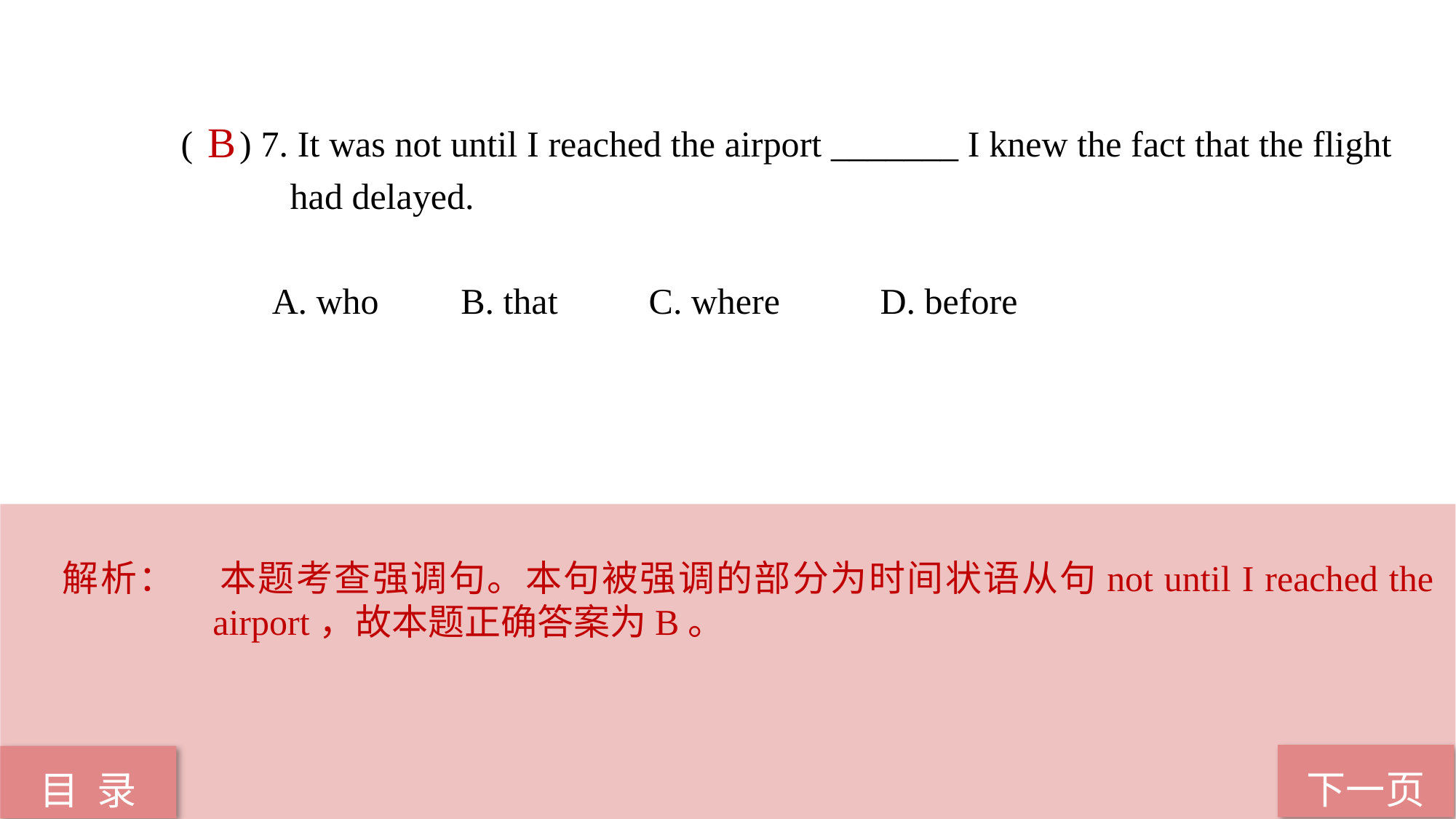

(     ) 7. It was not until I reached the airport _______ I knew the fact that the flight 	had delayed.

          A. who         B. that          C. where           D. before
B
解析：	本题考查强调句。本句被强调的部分为时间状语从句not until I reached the airport，故本题正确答案为B。